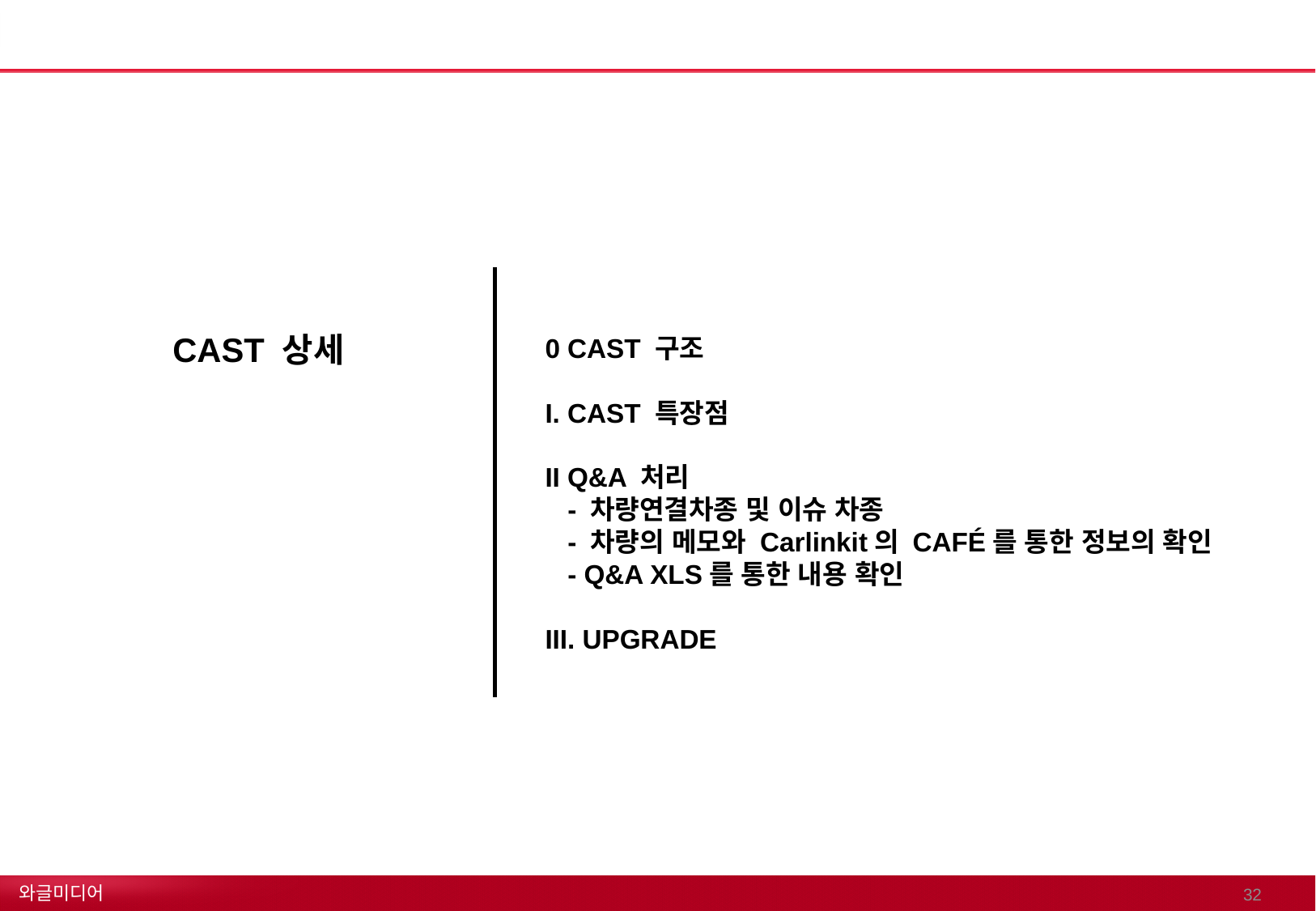

0 CAST 구조

I. CAST 특장점

II Q&A 처리
   - 차량연결차종 및 이슈 차종
   - 차량의 메모와 Carlinkit의 CAFÉ를 통한 정보의 확인
   - Q&A XLS를 통한 내용 확인

III. UPGRADE

# CAST 상세
32